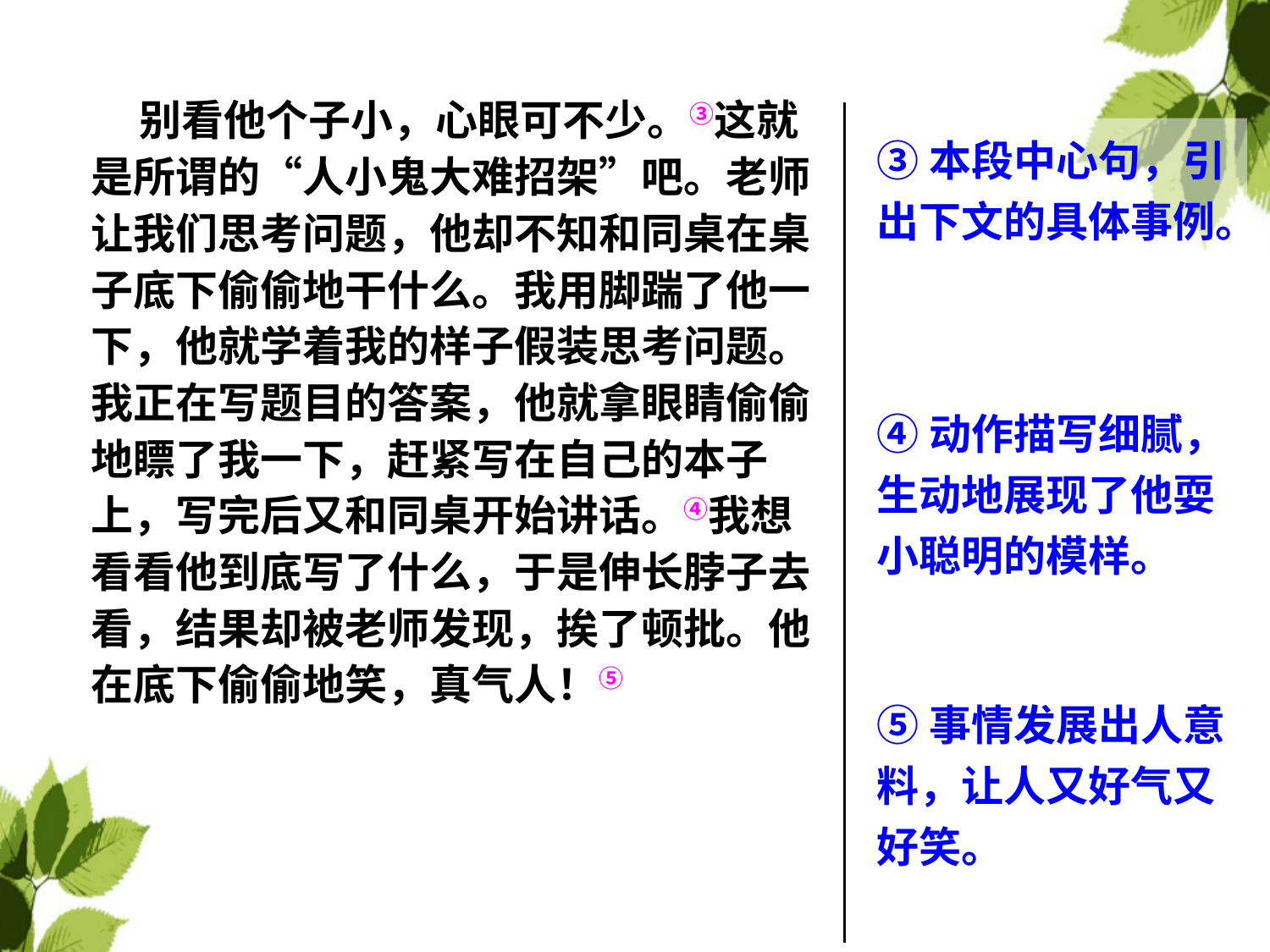

别看他个子小，心眼可不少。③这就是所谓的“人小鬼大难招架”吧。老师让我们思考问题，他却不知和同桌在桌子底下偷偷地干什么。我用脚踹了他一下，他就学着我的样子假装思考问题。我正在写题目的答案，他就拿眼睛偷偷地瞟了我一下，赶紧写在自己的本子上，写完后又和同桌开始讲话。④我想看看他到底写了什么，于是伸长脖子去看，结果却被老师发现，挨了顿批。他在底下偷偷地笑，真气人！⑤
③本段中心句，引出下文的具体事例。
④动作描写细腻，生动地展现了他耍小聪明的模样。
⑤事情发展出人意料，让人又好气又好笑。